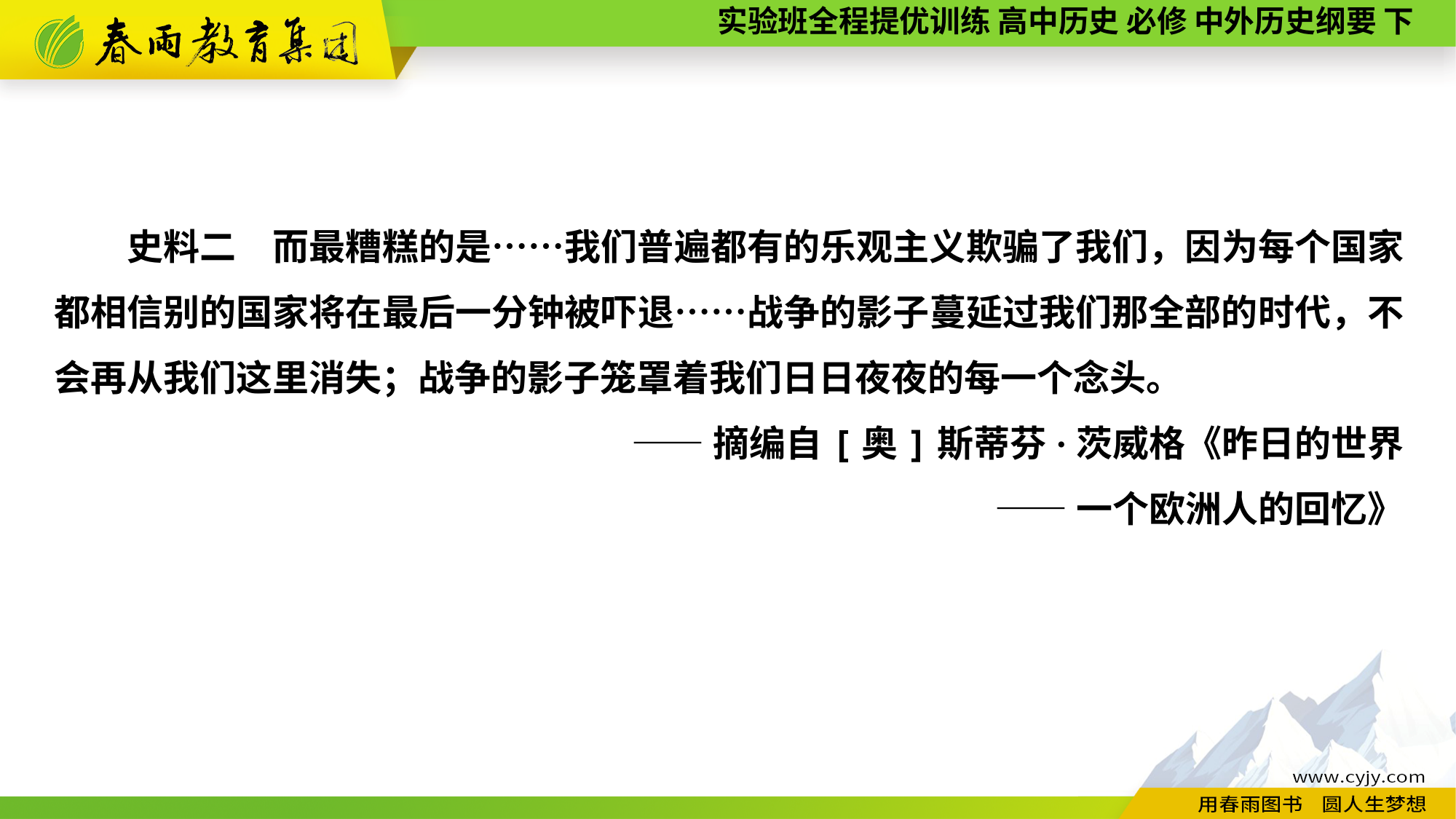

史料二　而最糟糕的是……我们普遍都有的乐观主义欺骗了我们，因为每个国家都相信别的国家将在最后一分钟被吓退……战争的影子蔓延过我们那全部的时代，不会再从我们这里消失；战争的影子笼罩着我们日日夜夜的每一个念头。
——摘编自[奥]斯蒂芬·茨威格《昨日的世界
——一个欧洲人的回忆》